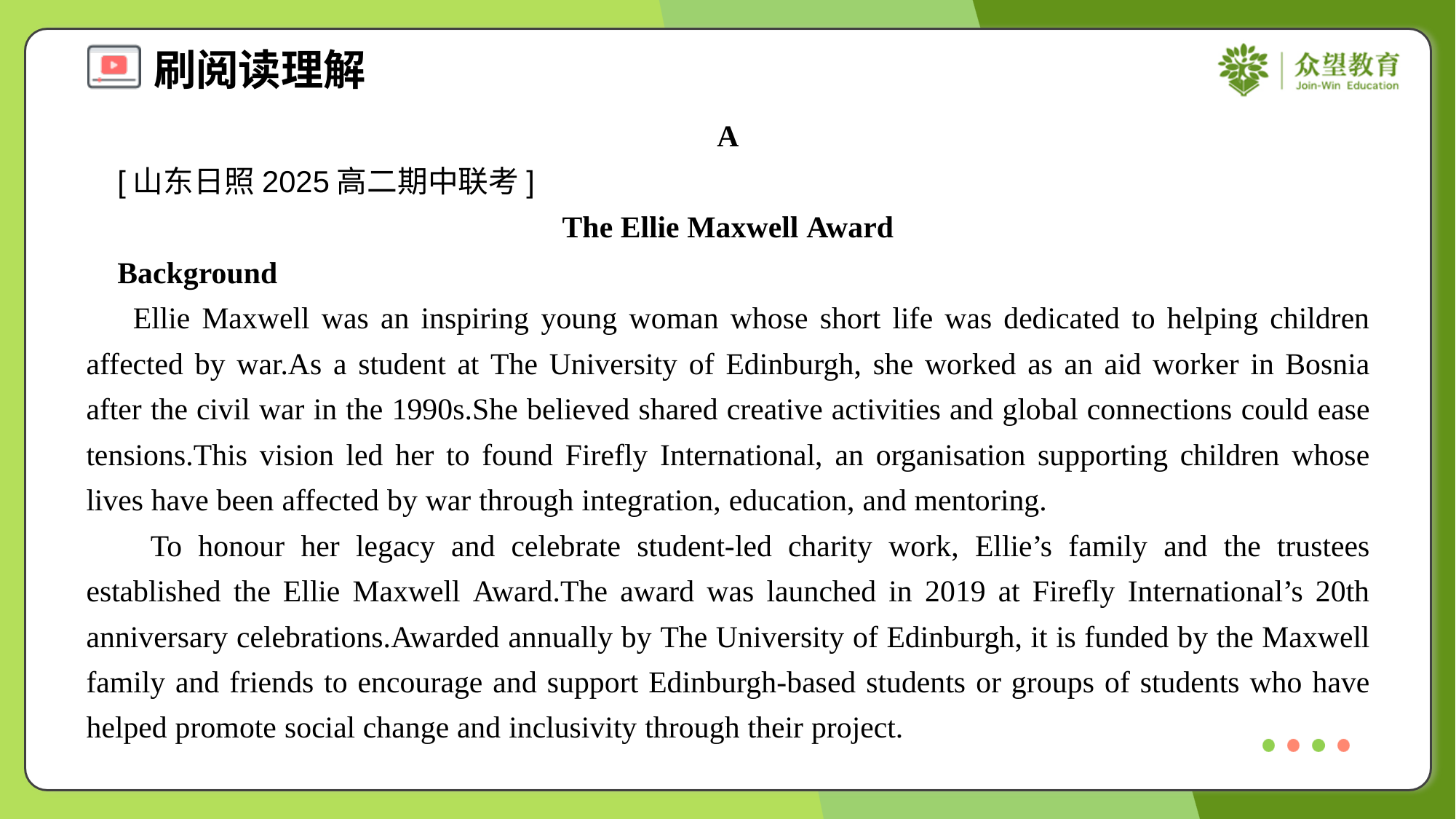

A
    [山东日照2025高二期中联考]
The Ellie Maxwell Award
    Background
    Ellie Maxwell was an inspiring young woman whose short life was dedicated to helping children affected by war.As a student at The University of Edinburgh, she worked as an aid worker in Bosnia after the civil war in the 1990s.She believed shared creative activities and global connections could ease tensions.This vision led her to found Firefly International, an organisation supporting children whose lives have been affected by war through integration, education, and mentoring.
    To honour her legacy and celebrate student-led charity work, Ellie’s family and the trustees established the Ellie Maxwell Award.The award was launched in 2019 at Firefly International’s 20th anniversary celebrations.Awarded annually by The University of Edinburgh, it is funded by the Maxwell family and friends to encourage and support Edinburgh-based students or groups of students who have helped promote social change and inclusivity through their project.